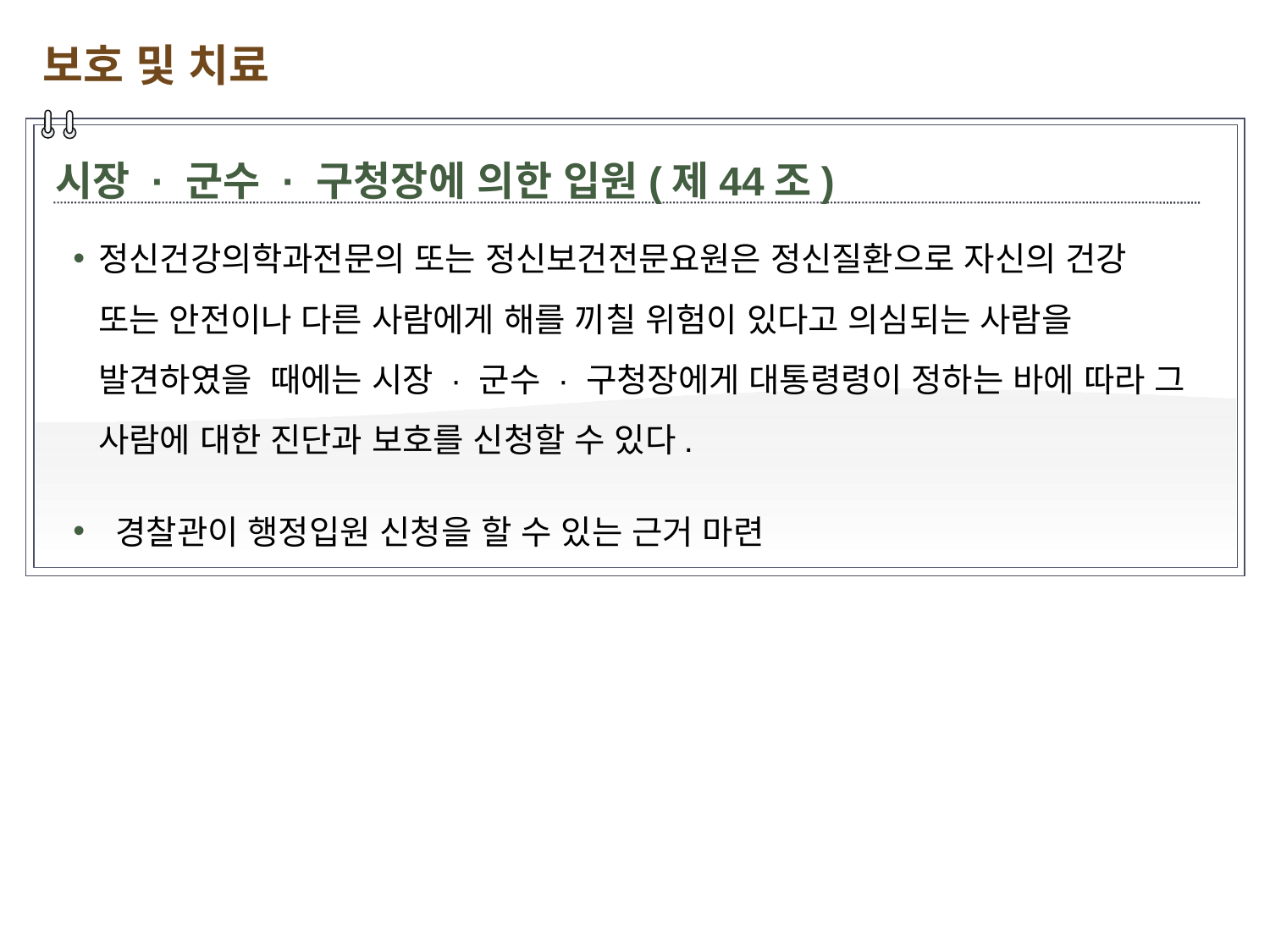

보호 및 치료

시장 · 군수 · 구청장에 의한 입원(제44조)

정신건강의학과전문의 또는 정신보건전문요원은 정신질환으로 자신의 건강 또는 안전이나 다른 사람에게 해를 끼칠 위험이 있다고 의심되는 사람을 발견하였을  때에는 시장 · 군수 · 구청장에게 대통령령이 정하는 바에 따라 그 사람에 대한 진단과 보호를 신청할 수 있다.
 경찰관이 행정입원 신청을 할 수 있는 근거 마련